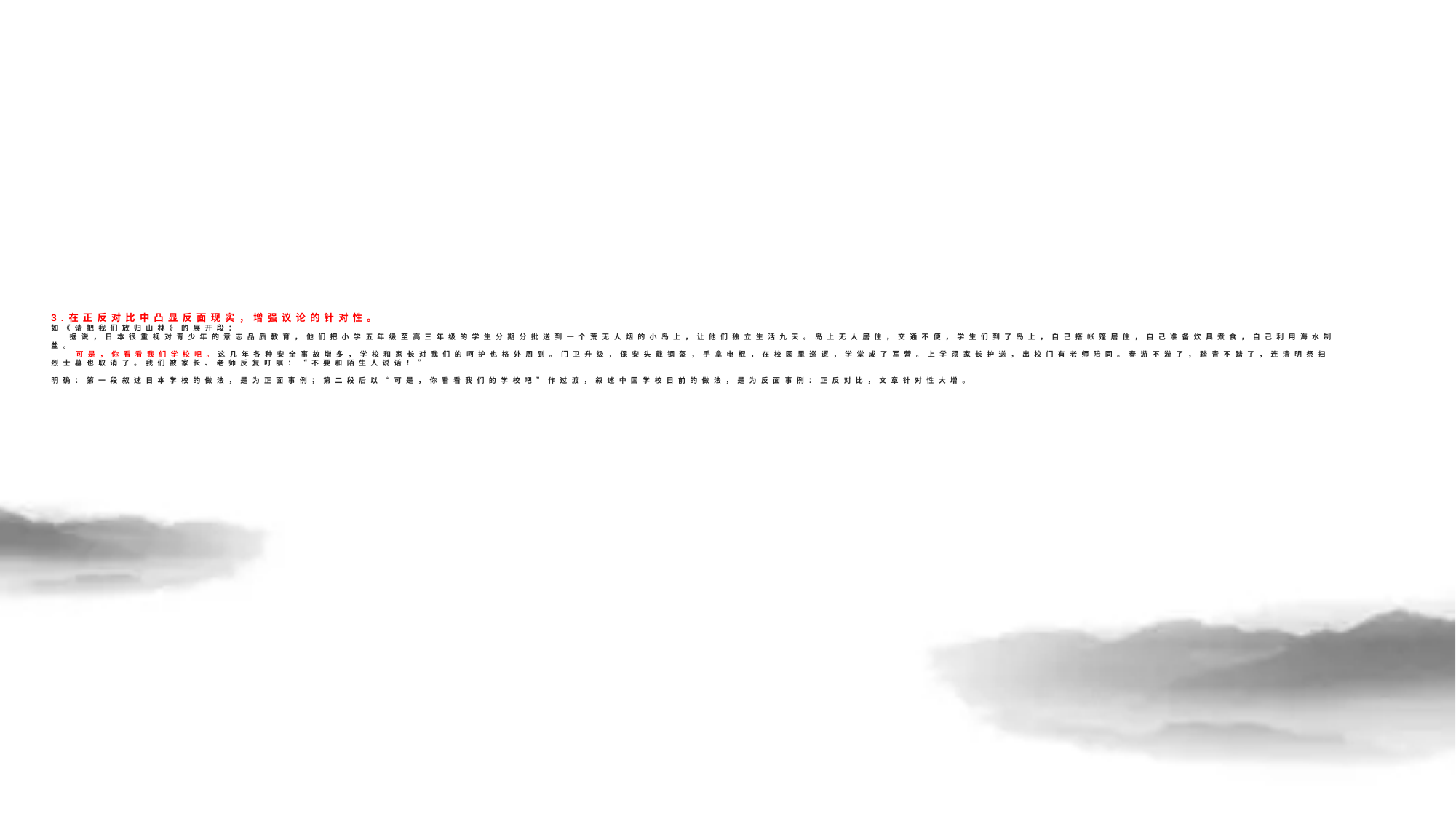

# 3.在正反对比中凸显反面现实，增强议论的针对性。 如《请把我们放归山林》的展开段： 据说，日本很重视对青少年的意志品质教育，他们把小学五年级至高三年级的学生分期分批送到一个荒无人烟的小岛上，让他们独立生活九天。岛上无人居住，交通不便，学生们到了岛上，自己搭帐篷居住，自己准备炊具煮食，自己利用海水制盐。 可是，你看看我们学校吧。这几年各种安全事故增多，学校和家长对我们的呵护也格外周到。门卫升级，保安头戴钢盔，手拿电棍，在校园里巡逻，学堂成了军营。上学须家长护送，出校门有老师陪同。春游不游了，踏青不踏了，连清明祭扫烈士墓也取消了。我们被家长、老师反复叮嘱：“不要和陌生人说话！” 明确：第一段叙述日本学校的做法，是为正面事例；第二段后以“可是，你看看我们的学校吧”作过渡，叙述中国学校目前的做法，是为反面事例：正反对比，文章针对性大增。